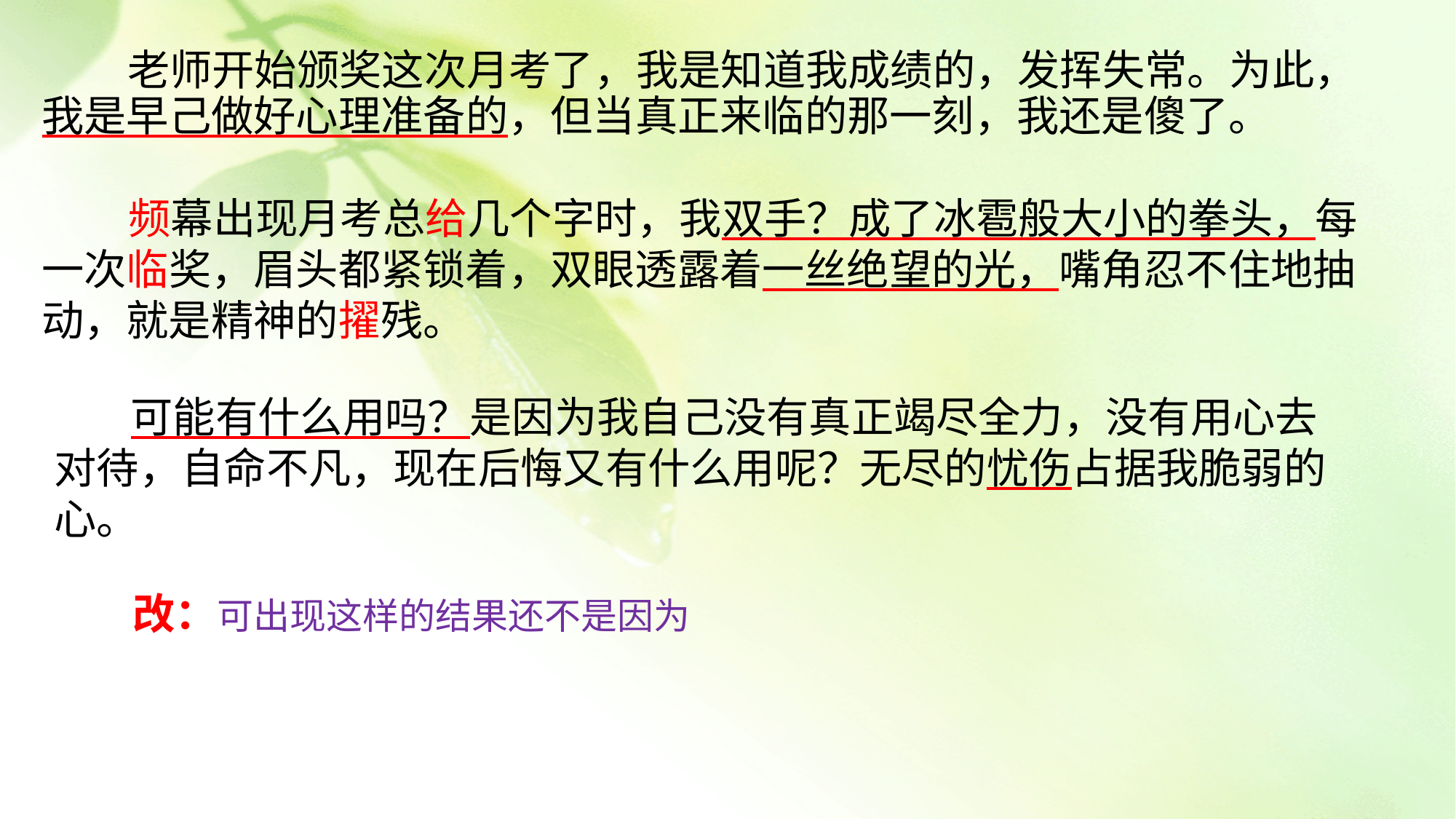

老师开始颁奖这次月考了，我是知道我成绩的，发挥失常。为此，我是早己做好心理准备的，但当真正来临的那一刻，我还是傻了。

             频幕出现月考总给几个字时，我双手？成了冰雹般大小的拳头，每一次临奖，眉头都紧锁着，双眼透露着一丝绝望的光，嘴角忍不住地抽动，就是精神的擢残。

       可能有什么用吗？是因为我自己没有真正竭尽全力，没有用心去对待，自命不凡，现在后悔又有什么用呢？无尽的忧伤占据我脆弱的心。
改：可出现这样的结果还不是因为